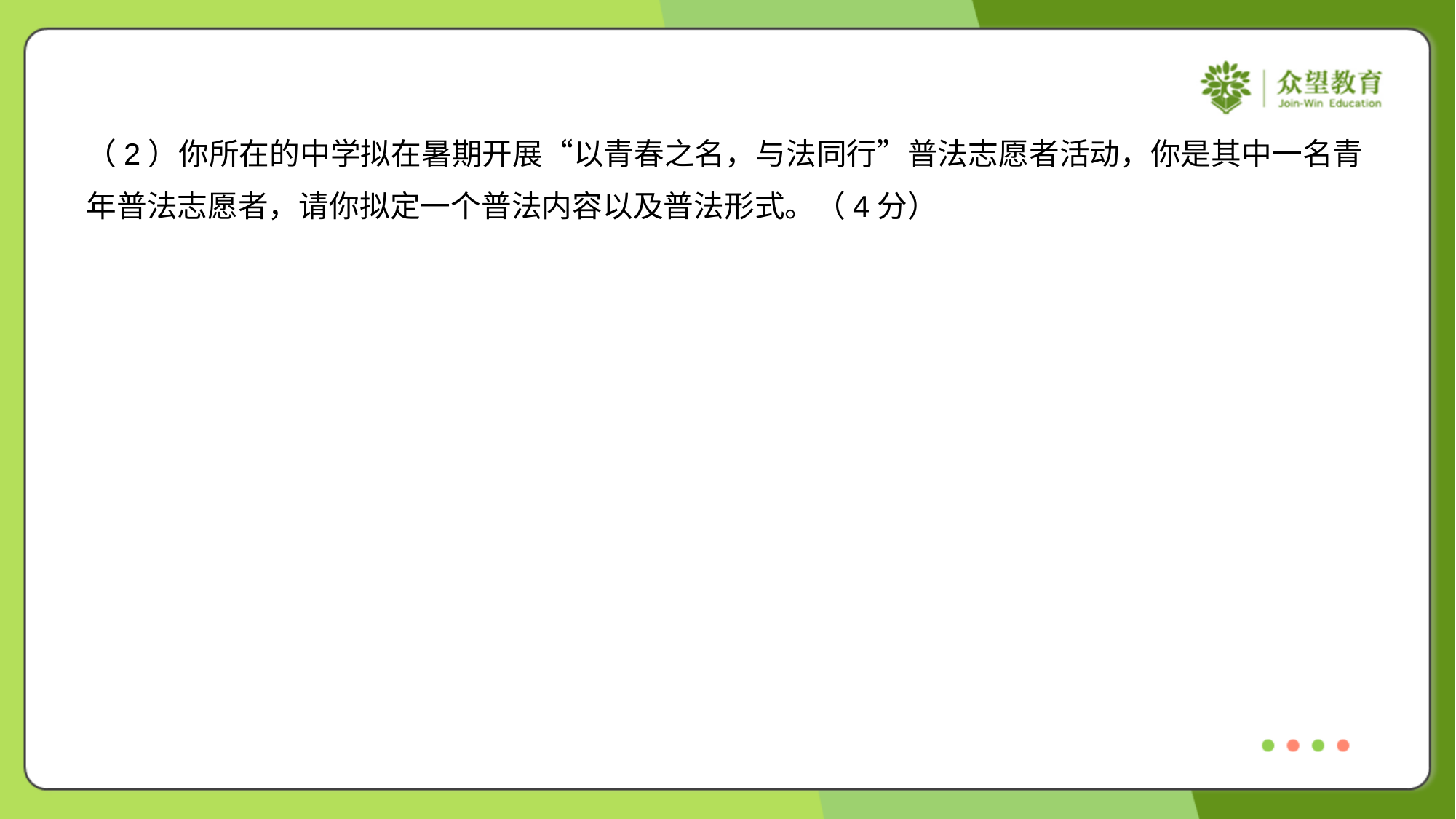

（2）你所在的中学拟在暑期开展“以青春之名，与法同行”普法志愿者活动，你是其中一名青
年普法志愿者，请你拟定一个普法内容以及普法形式。（4分）